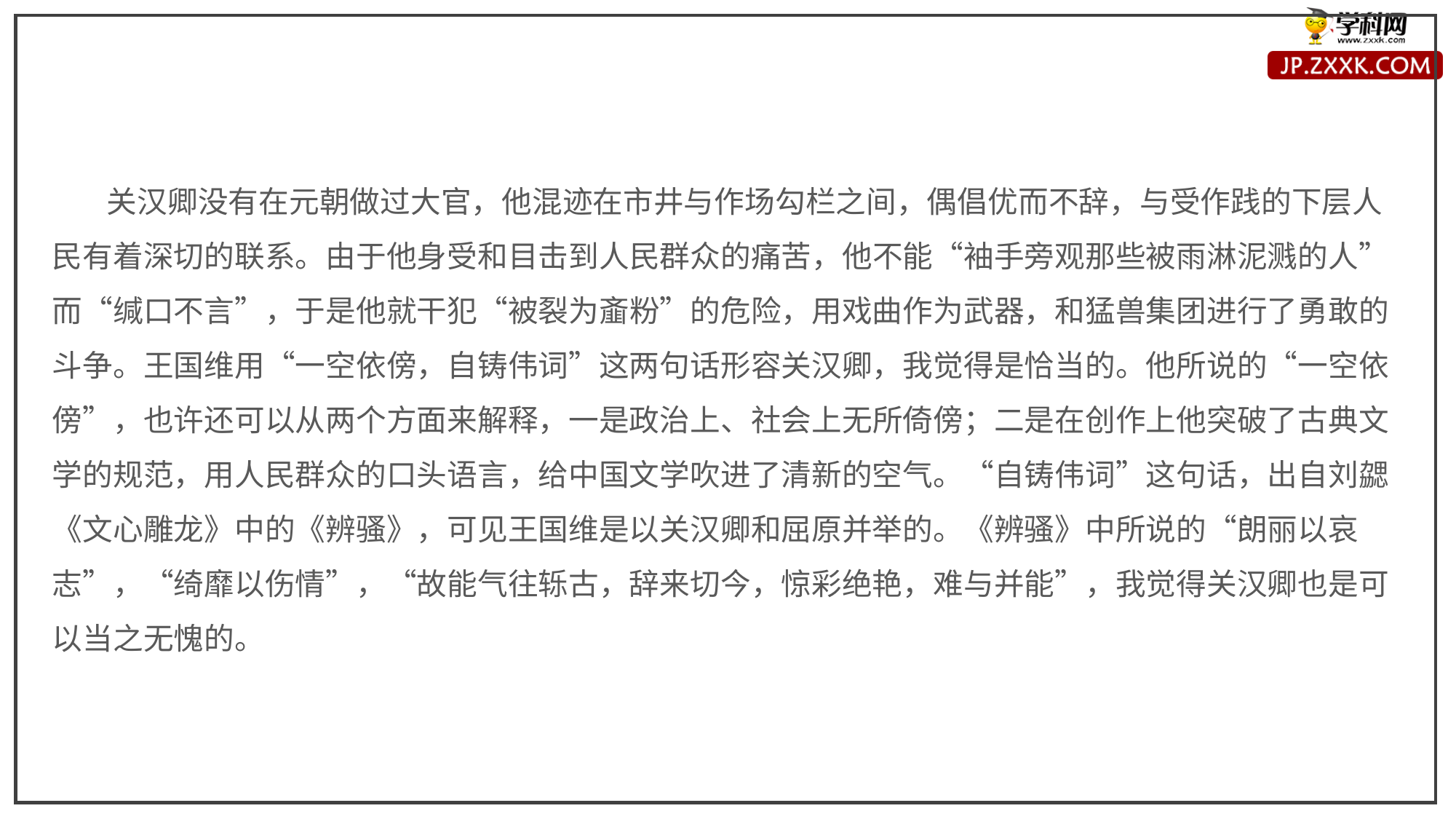

关汉卿没有在元朝做过大官，他混迹在市井与作场勾栏之间，偶倡优而不辞，与受作践的下层人民有着深切的联系。由于他身受和目击到人民群众的痛苦，他不能“袖手旁观那些被雨淋泥溅的人”而“缄口不言”，于是他就干犯“被裂为齑粉”的危险，用戏曲作为武器，和猛兽集团进行了勇敢的斗争。王国维用“一空依傍，自铸伟词”这两句话形容关汉卿，我觉得是恰当的。他所说的“一空依傍”，也许还可以从两个方面来解释，一是政治上、社会上无所倚傍；二是在创作上他突破了古典文学的规范，用人民群众的口头语言，给中国文学吹进了清新的空气。“自铸伟词”这句话，出自刘勰《文心雕龙》中的《辨骚》，可见王国维是以关汉卿和屈原并举的。《辨骚》中所说的“朗丽以哀志”，“绮靡以伤情”，“故能气往轹古，辞来切今，惊彩绝艳，难与并能”，我觉得关汉卿也是可以当之无愧的。